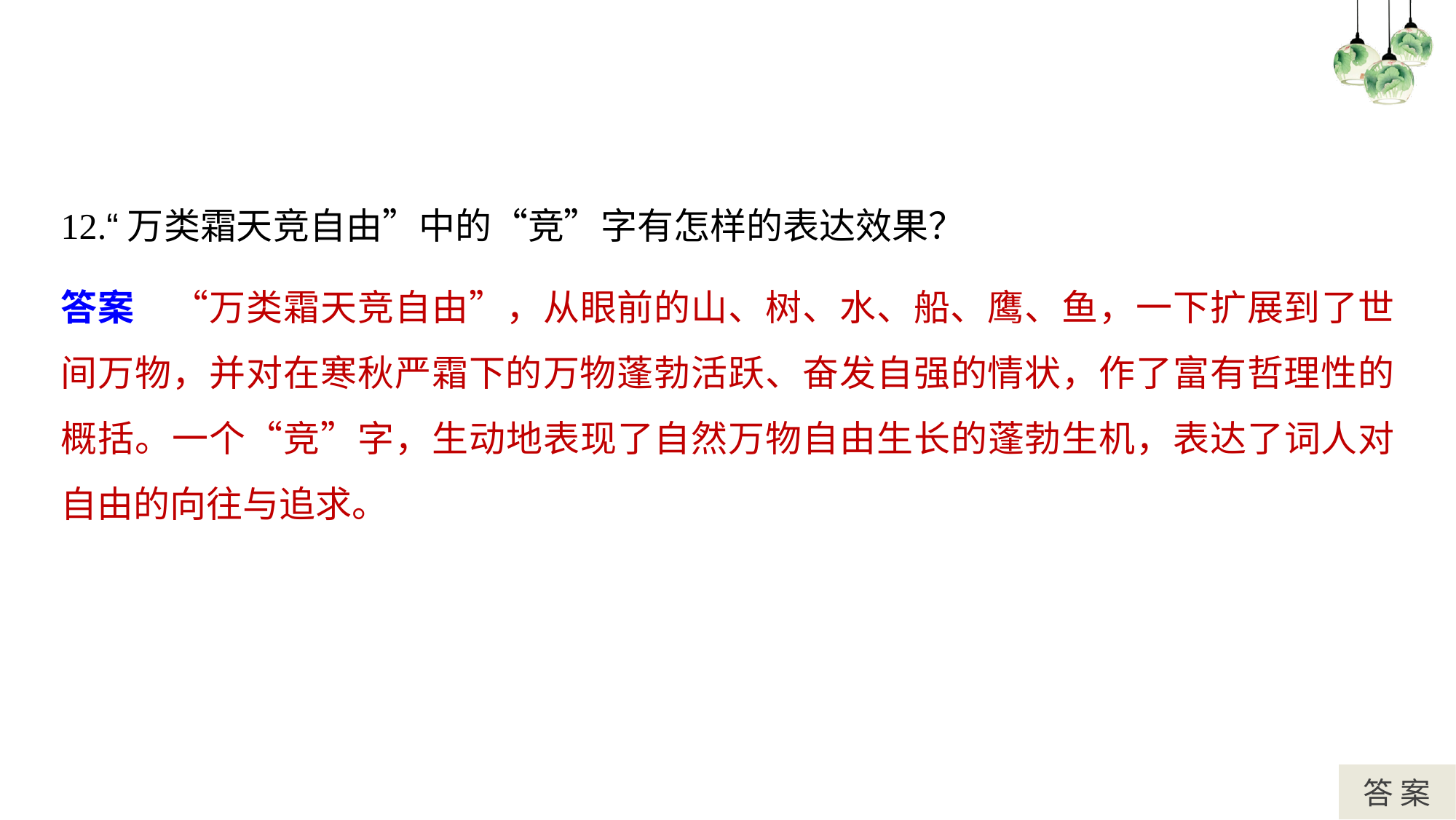

#
12.“万类霜天竞自由”中的“竞”字有怎样的表达效果？
答案　“万类霜天竞自由”，从眼前的山、树、水、船、鹰、鱼，一下扩展到了世间万物，并对在寒秋严霜下的万物蓬勃活跃、奋发自强的情状，作了富有哲理性的概括。一个“竞”字，生动地表现了自然万物自由生长的蓬勃生机，表达了词人对自由的向往与追求。
答 案